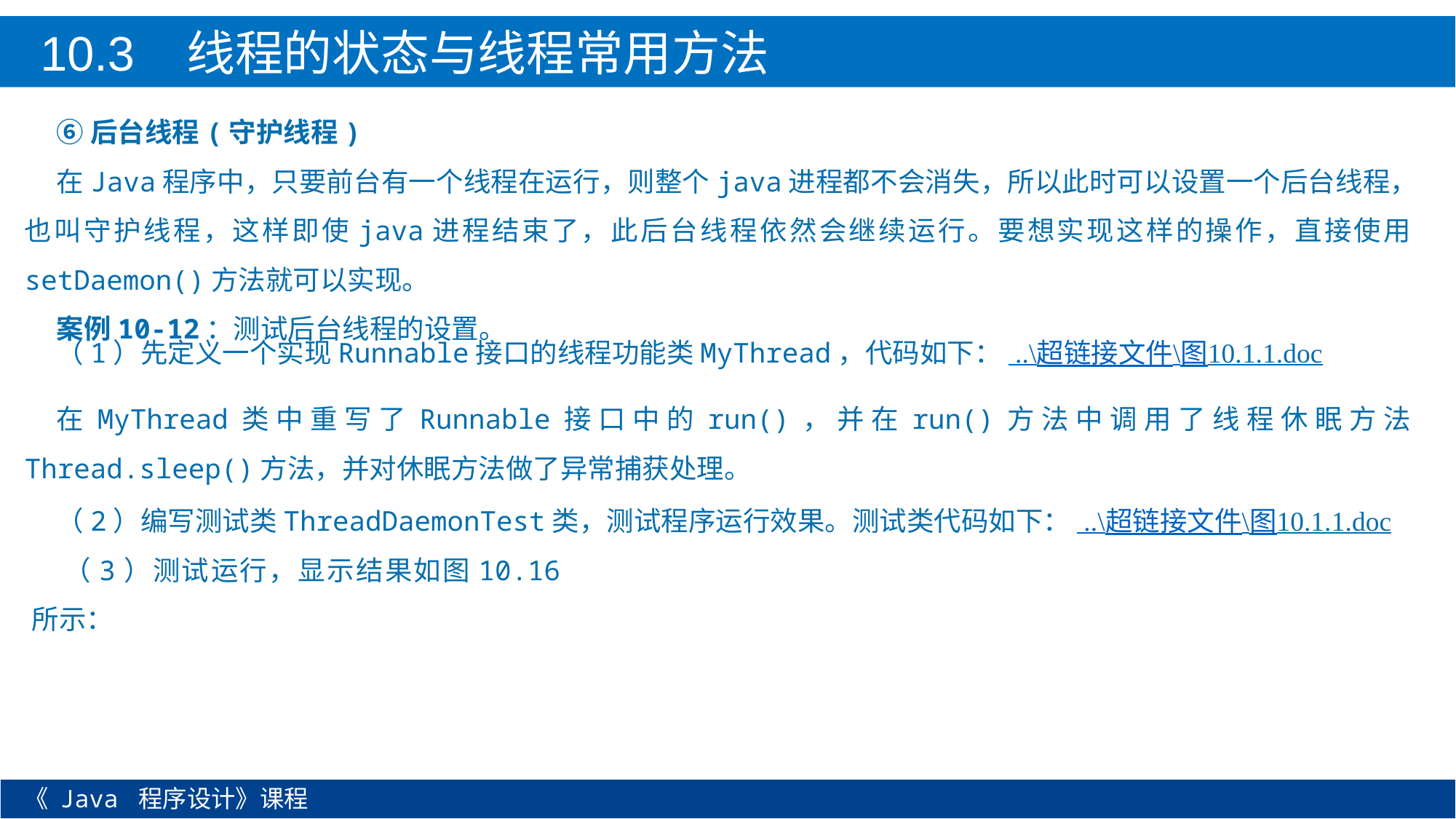

10.3   线程的状态与线程常用方法
⑥后台线程(守护线程)
在Java程序中，只要前台有一个线程在运行，则整个java进程都不会消失，所以此时可以设置一个后台线程，也叫守护线程，这样即使java进程结束了，此后台线程依然会继续运行。要想实现这样的操作，直接使用setDaemon()方法就可以实现。
案例10-12：测试后台线程的设置。
（1）先定义一个实现Runnable接口的线程功能类MyThread，代码如下： ..\超链接文件\图10.1.1.doc
在MyThread类中重写了Runnable接口中的run()，并在run()方法中调用了线程休眠方法Thread.sleep()方法，并对休眠方法做了异常捕获处理。
（2）编写测试类ThreadDaemonTest类，测试程序运行效果。测试类代码如下： ..\超链接文件\图10.1.1.doc
（3）测试运行，显示结果如图10.16所示：
《 Java 程序设计》课程